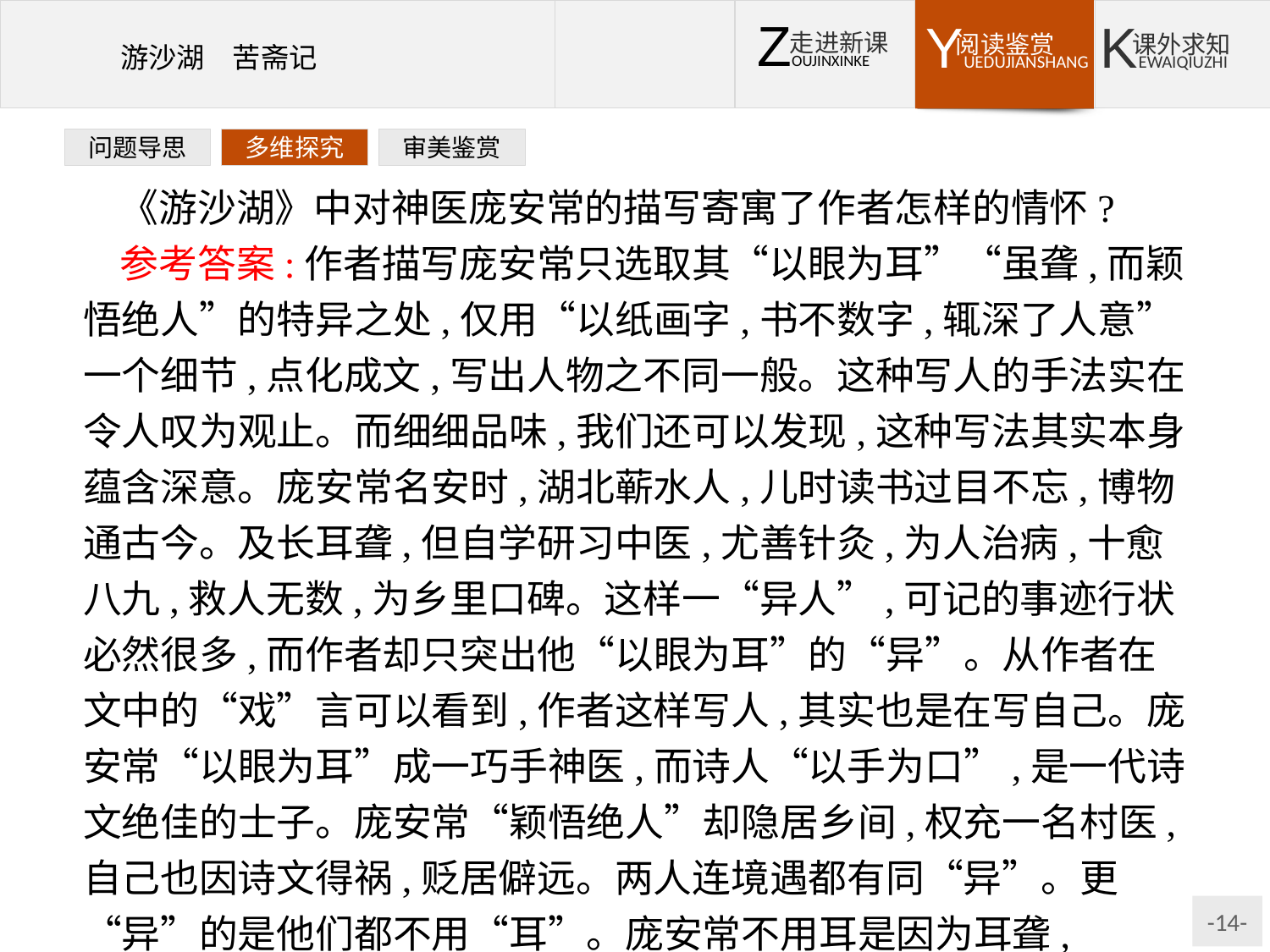

问题导思
多维探究
审美鉴赏
《游沙湖》中对神医庞安常的描写寄寓了作者怎样的情怀?
参考答案:作者描写庞安常只选取其“以眼为耳”“虽聋,而颖悟绝人”的特异之处,仅用“以纸画字,书不数字,辄深了人意”一个细节,点化成文,写出人物之不同一般。这种写人的手法实在令人叹为观止。而细细品味,我们还可以发现,这种写法其实本身蕴含深意。庞安常名安时,湖北蕲水人,儿时读书过目不忘,博物通古今。及长耳聋,但自学研习中医,尤善针灸,为人治病,十愈八九,救人无数,为乡里口碑。这样一“异人”,可记的事迹行状必然很多,而作者却只突出他“以眼为耳”的“异”。从作者在文中的“戏”言可以看到,作者这样写人,其实也是在写自己。庞安常“以眼为耳”成一巧手神医,而诗人“以手为口”,是一代诗文绝佳的士子。庞安常“颖悟绝人”却隐居乡间,权充一名村医,自己也因诗文得祸,贬居僻远。两人连境遇都有同“异”。更“异”的是他们都不用“耳”。庞安常不用耳是因为耳聋,